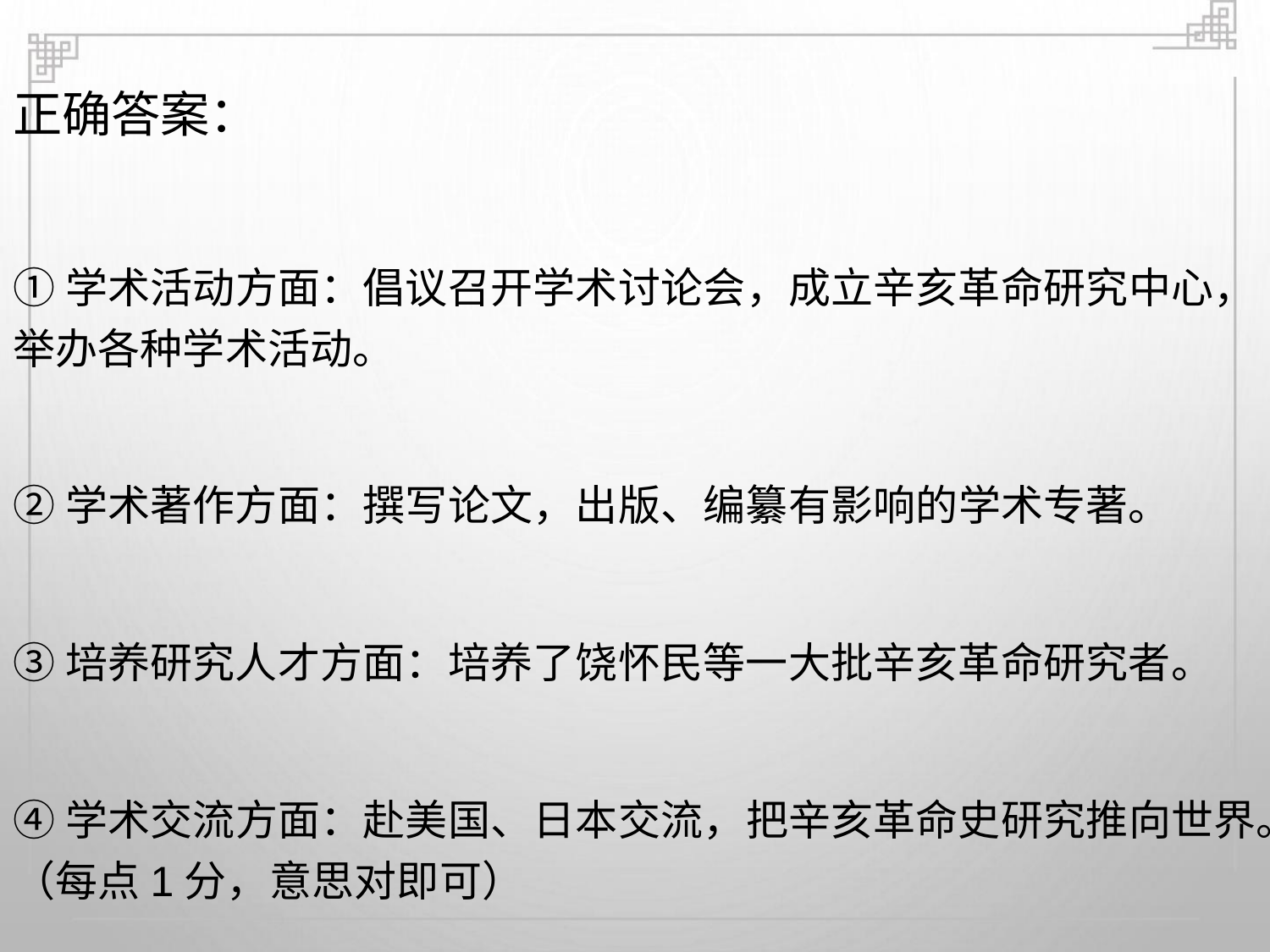

正确答案：
①学术活动方面：倡议召开学术讨论会，成立辛亥革命研究中心，
举办各种学术活动。
②学术著作方面：撰写论文，出版、编纂有影响的学术专著。
③培养研究人才方面：培养了饶怀民等一大批辛亥革命研究者。
④学术交流方面：赴美国、日本交流，把辛亥革命史研究推向世界。
（每点1分，意思对即可）